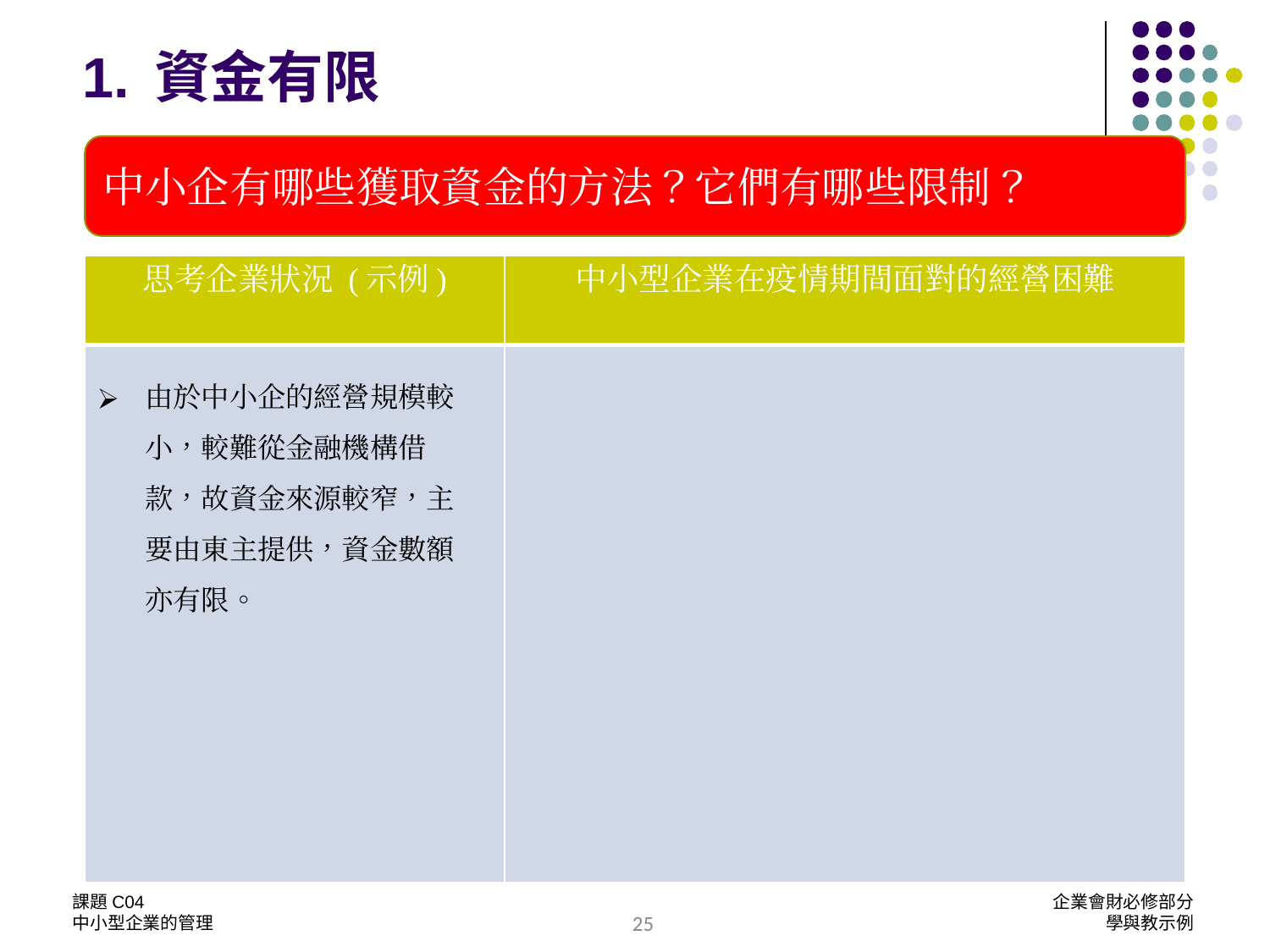

# 資金有限

中小企有哪些獲取資金的方法？它們有哪些限制？
| 思考企業狀況 (示例) | 中小型企業在疫情期間面對的經營困難 |
| --- | --- |
|  |  |
由於中小企的經營規模較小，較難從金融機構借款，故資金來源較窄，主要由東主提供，資金數額亦有限。

課題C04
中小型企業的管理

企業會財必修部分
學與教示例
25